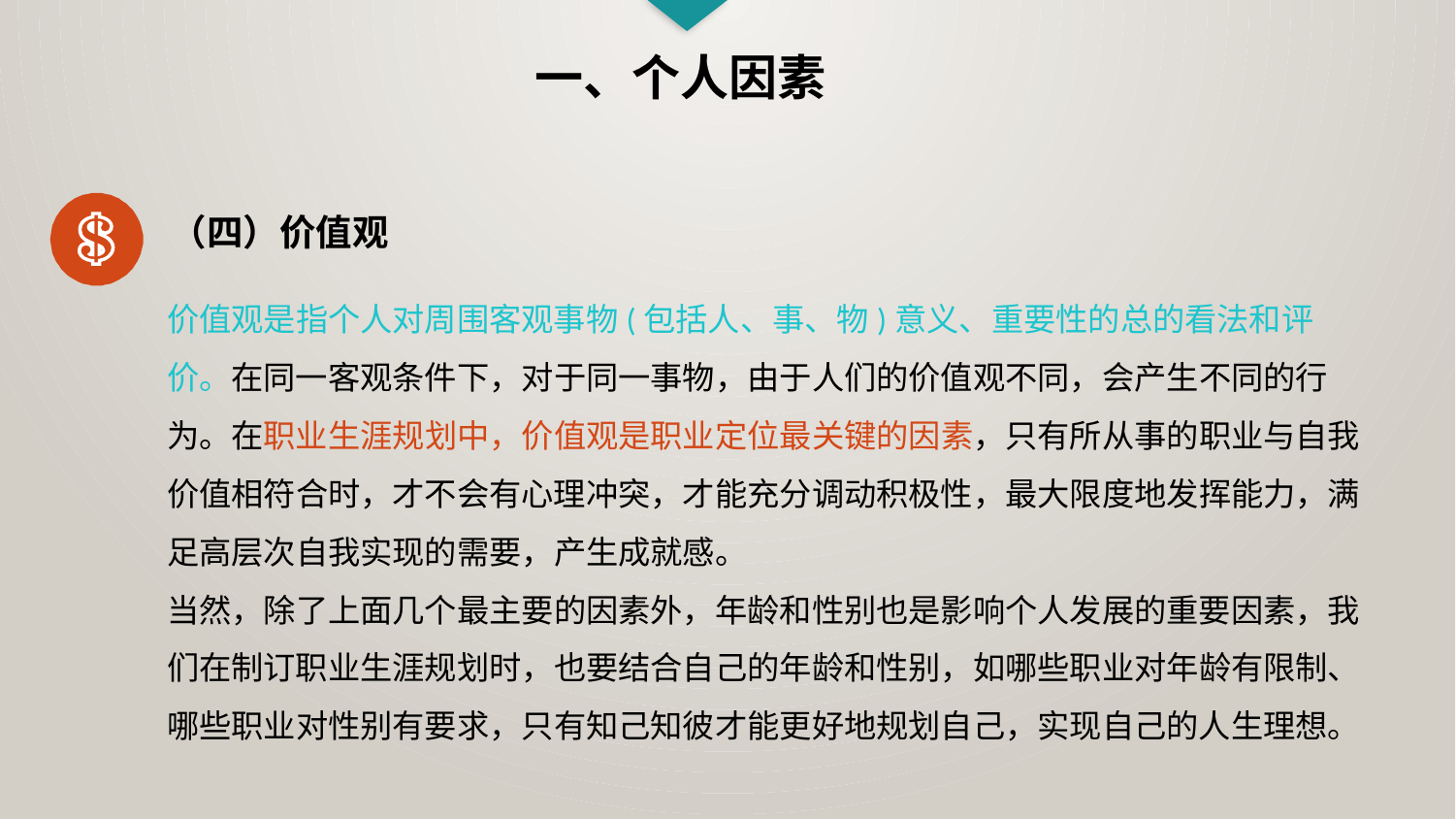

一、个人因素

（四）价值观

价值观是指个人对周围客观事物(包括人、事、物)意义、重要性的总的看法和评价。在同一客观条件下，对于同一事物，由于人们的价值观不同，会产生不同的行为。在职业生涯规划中，价值观是职业定位最关键的因素，只有所从事的职业与自我价值相符合时，才不会有心理冲突，才能充分调动积极性，最大限度地发挥能力，满足高层次自我实现的需要，产生成就感。
当然，除了上面几个最主要的因素外，年龄和性别也是影响个人发展的重要因素，我们在制订职业生涯规划时，也要结合自己的年龄和性别，如哪些职业对年龄有限制、哪些职业对性别有要求，只有知己知彼才能更好地规划自己，实现自己的人生理想。
12